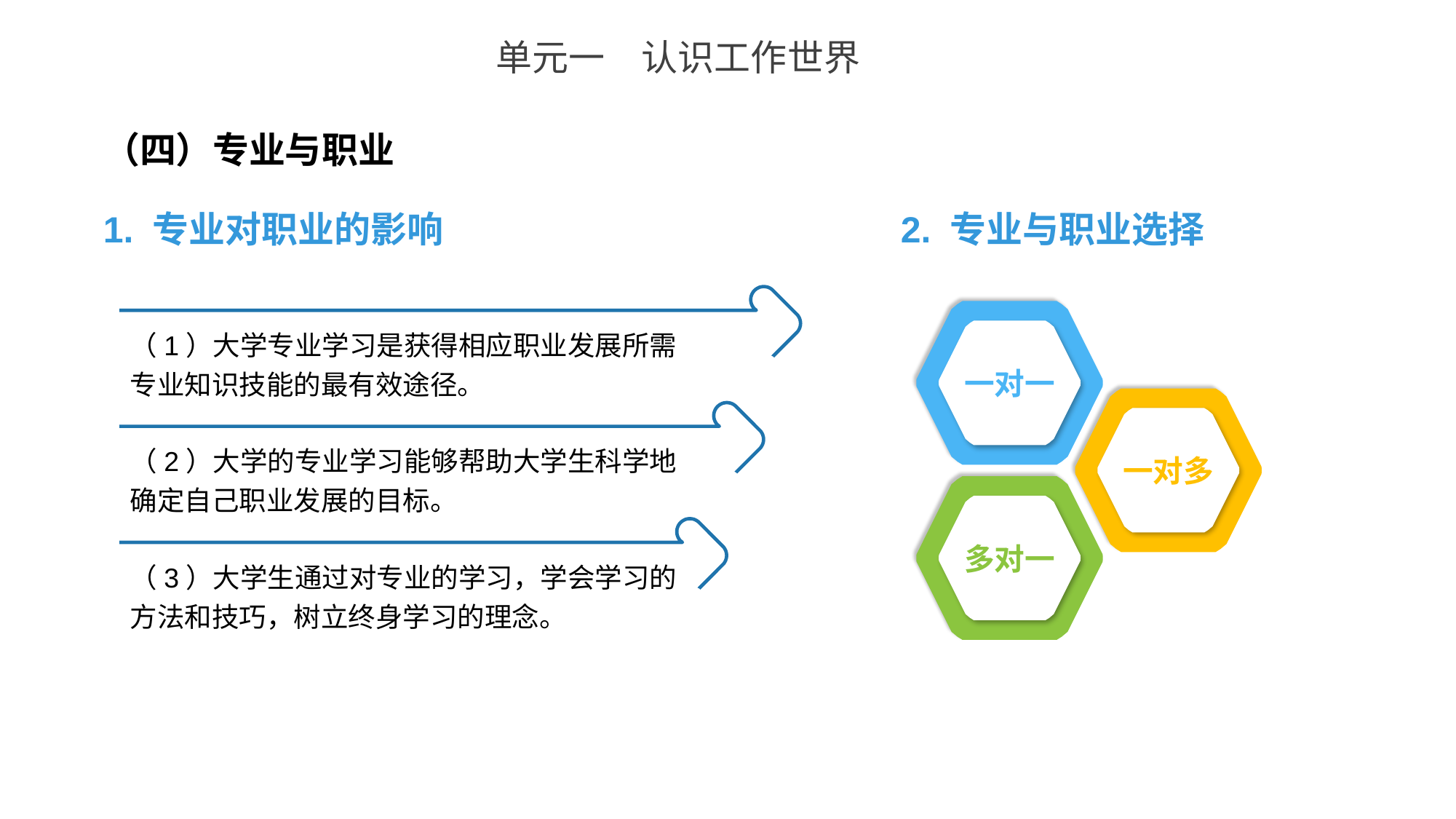

单元一　认识工作世界
（四）专业与职业
1. 专业对职业的影响
2. 专业与职业选择

一对一
（1）大学专业学习是获得相应职业发展所需专业知识技能的最有效途径。

一对多

（2）大学的专业学习能够帮助大学生科学地确定自己职业发展的目标。

多对一

（3）大学生通过对专业的学习，学会学习的方法和技巧，树立终身学习的理念。